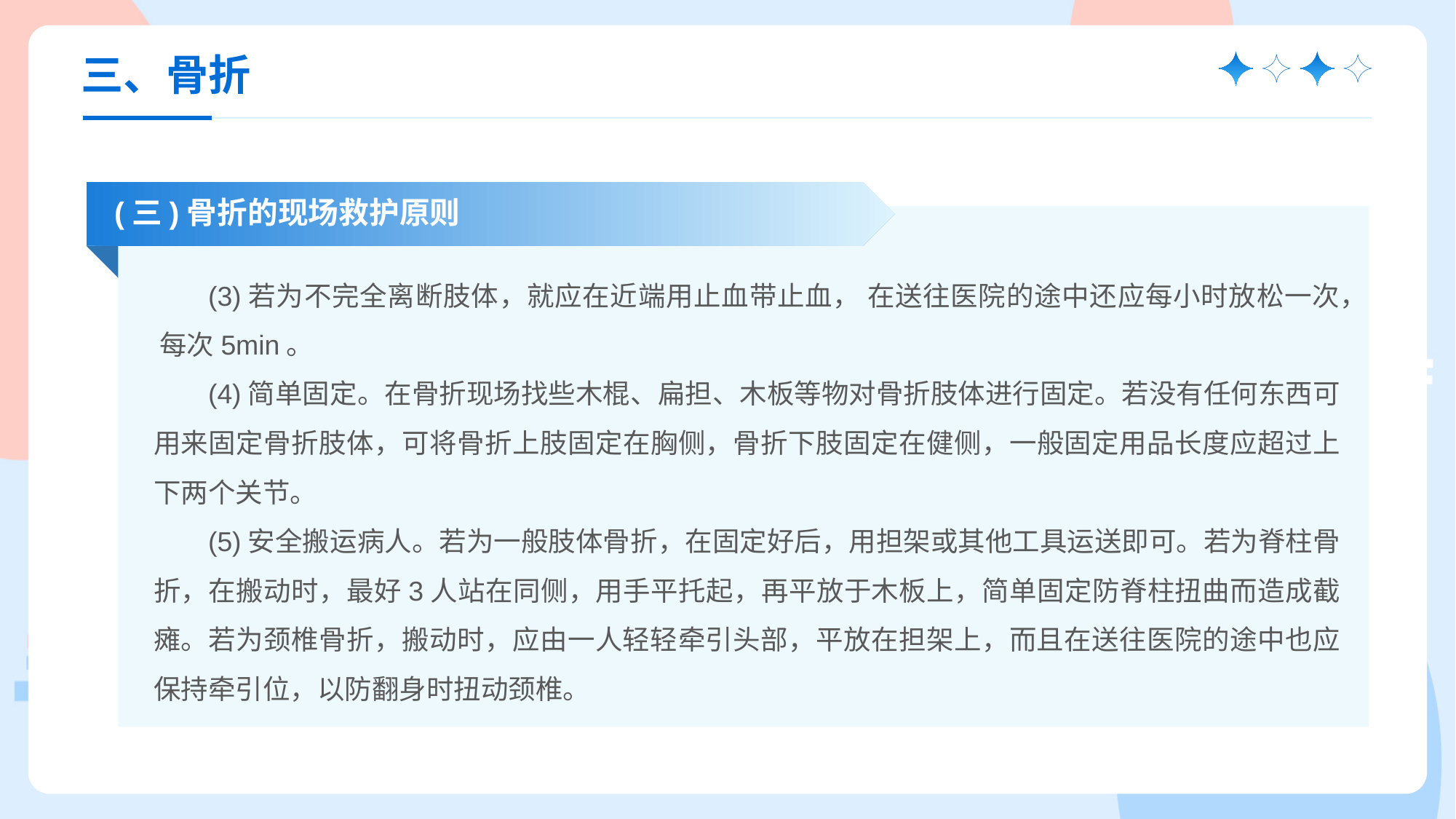

三、骨折
(三)骨折的现场救护原则

(3)若为不完全离断肢体，就应在近端用止血带止血， 在送往医院的途中还应每小时放松一次， 每次5min。
(4)简单固定。在骨折现场找些木棍、扁担、木板等物对骨折肢体进行固定。若没有任何东西可用来固定骨折肢体，可将骨折上肢固定在胸侧，骨折下肢固定在健侧，一般固定用品长度应超过上下两个关节。
(5)安全搬运病人。若为一般肢体骨折，在固定好后，用担架或其他工具运送即可。若为脊柱骨折，在搬动时，最好3人站在同侧，用手平托起，再平放于木板上，简单固定防脊柱扭曲而造成截瘫。若为颈椎骨折，搬动时，应由一人轻轻牵引头部，平放在担架上，而且在送往医院的途中也应保持牵引位，以防翻身时扭动颈椎。